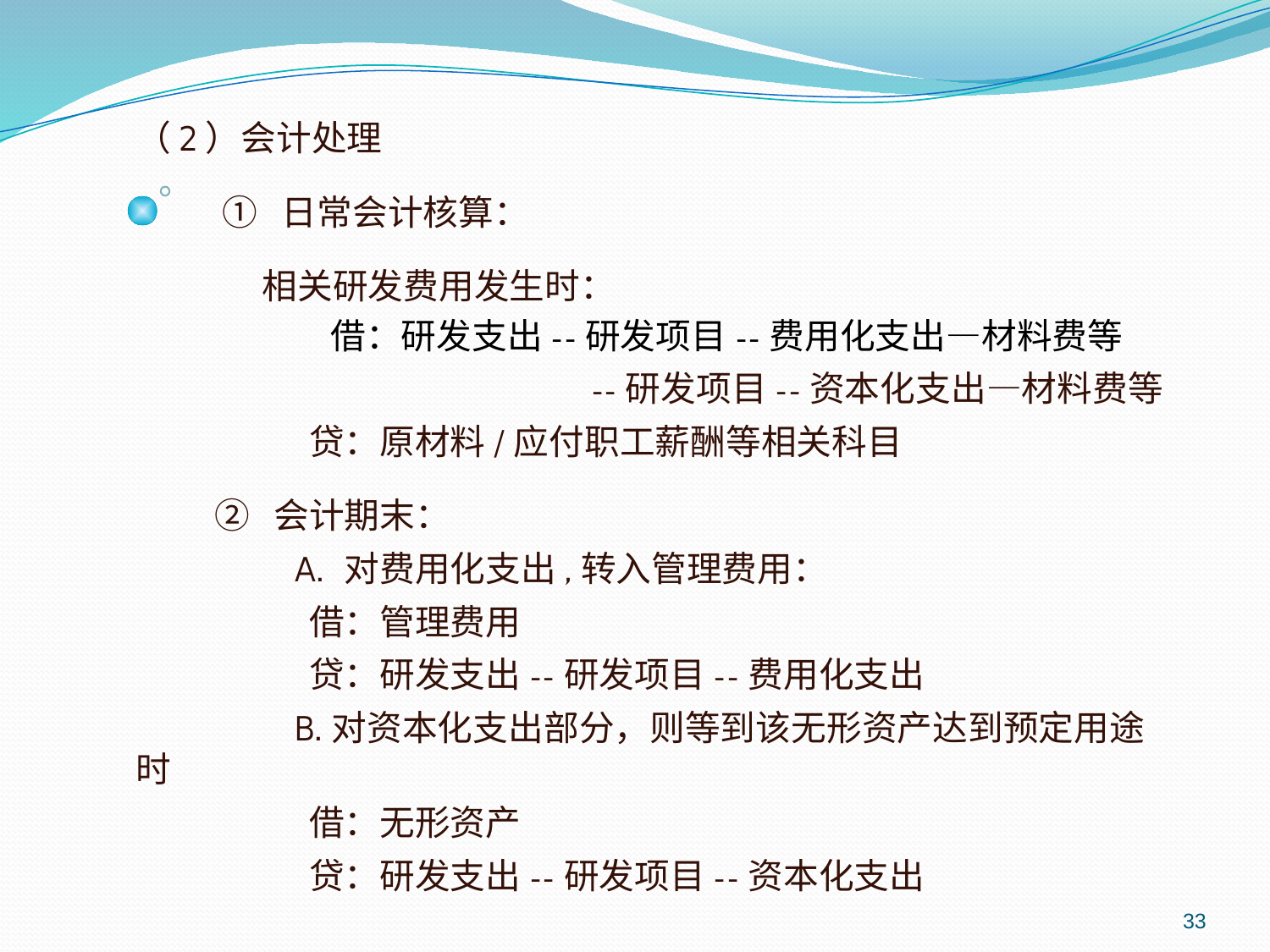

（2）会计处理
           ①  日常会计核算：
               相关研发费用发生时：
        借：研发支出--研发项目--费用化支出—材料费等
                                           --研发项目--资本化支出—材料费等
                     贷：原材料/应付职工薪酬等相关科目
          ②  会计期末：
               A. 对费用化支出,转入管理费用：
                     借：管理费用
                     贷：研发支出--研发项目--费用化支出
               B.对资本化支出部分，则等到该无形资产达到预定用途时
                     借：无形资产
                     贷：研发支出--研发项目--资本化支出

33